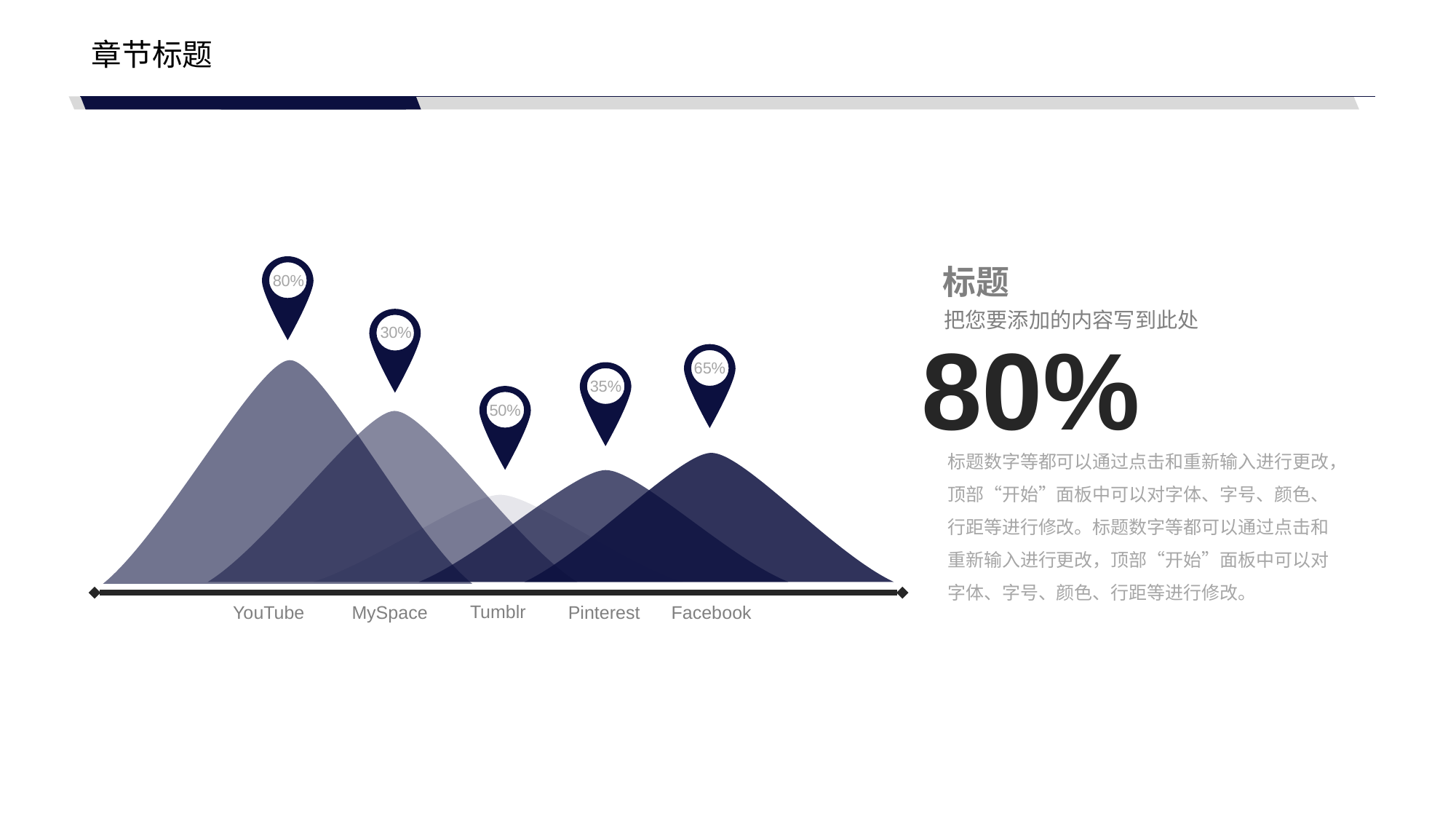

章节标题

标题

80%
把您要添加的内容写到此处

80%
30%

65%

35%

50%

标题数字等都可以通过点击和重新输入进行更改，顶部“开始”面板中可以对字体、字号、颜色、行距等进行修改。标题数字等都可以通过点击和重新输入进行更改，顶部“开始”面板中可以对字体、字号、颜色、行距等进行修改。

Tumblr
MySpace
Pinterest
Facebook
YouTube